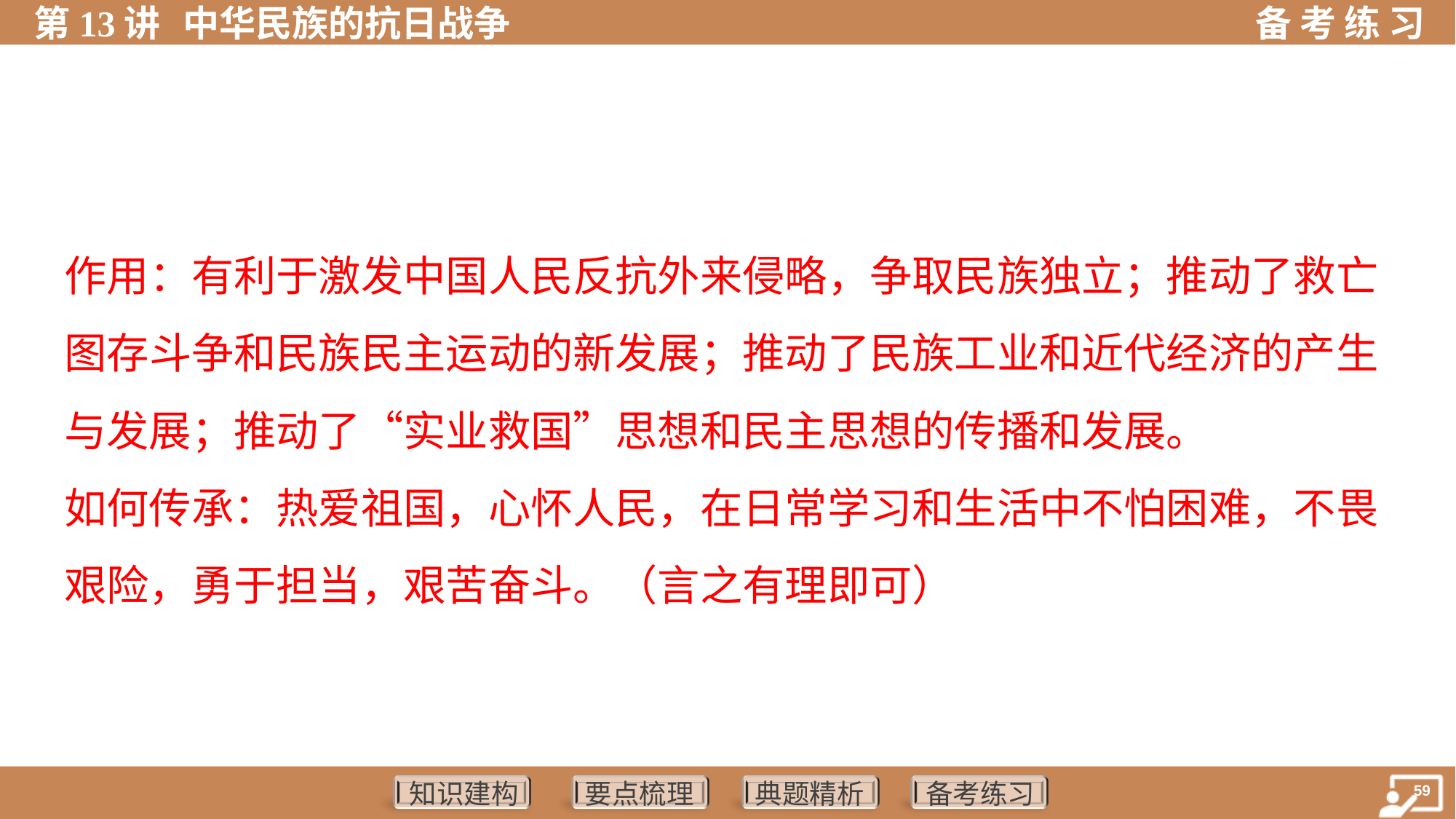

作用：有利于激发中国人民反抗外来侵略，争取民族独立；推动了救亡
图存斗争和民族民主运动的新发展；推动了民族工业和近代经济的产生
与发展；推动了“实业救国”思想和民主思想的传播和发展。
如何传承：热爱祖国，心怀人民，在日常学习和生活中不怕困难，不畏
艰险，勇于担当，艰苦奋斗。（言之有理即可）